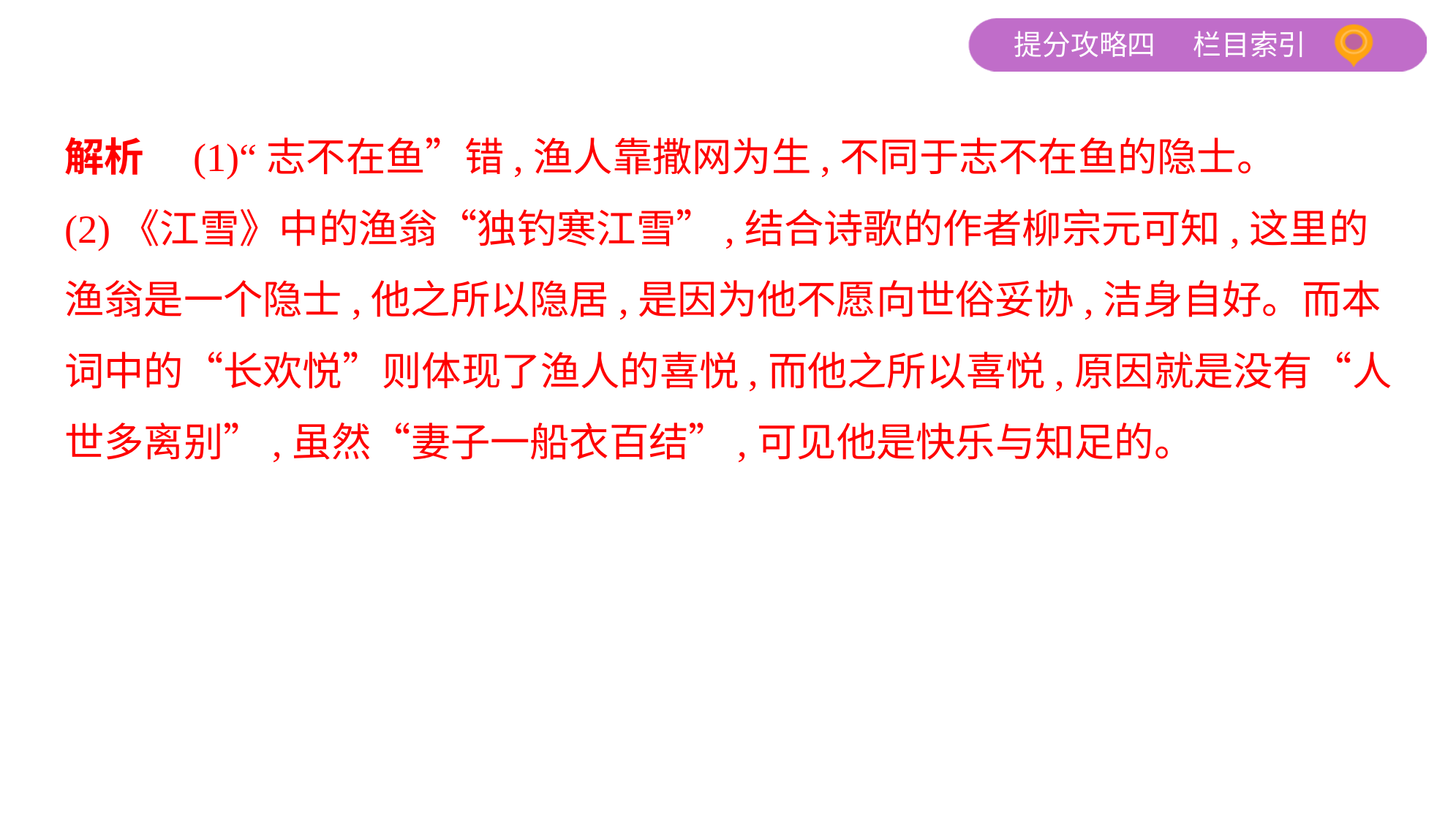

解析　(1)“志不在鱼”错,渔人靠撒网为生,不同于志不在鱼的隐士。
(2)《江雪》中的渔翁“独钓寒江雪”,结合诗歌的作者柳宗元可知,这里的
渔翁是一个隐士,他之所以隐居,是因为他不愿向世俗妥协,洁身自好。而本
词中的“长欢悦”则体现了渔人的喜悦,而他之所以喜悦,原因就是没有“人
世多离别”,虽然“妻子一船衣百结”,可见他是快乐与知足的。